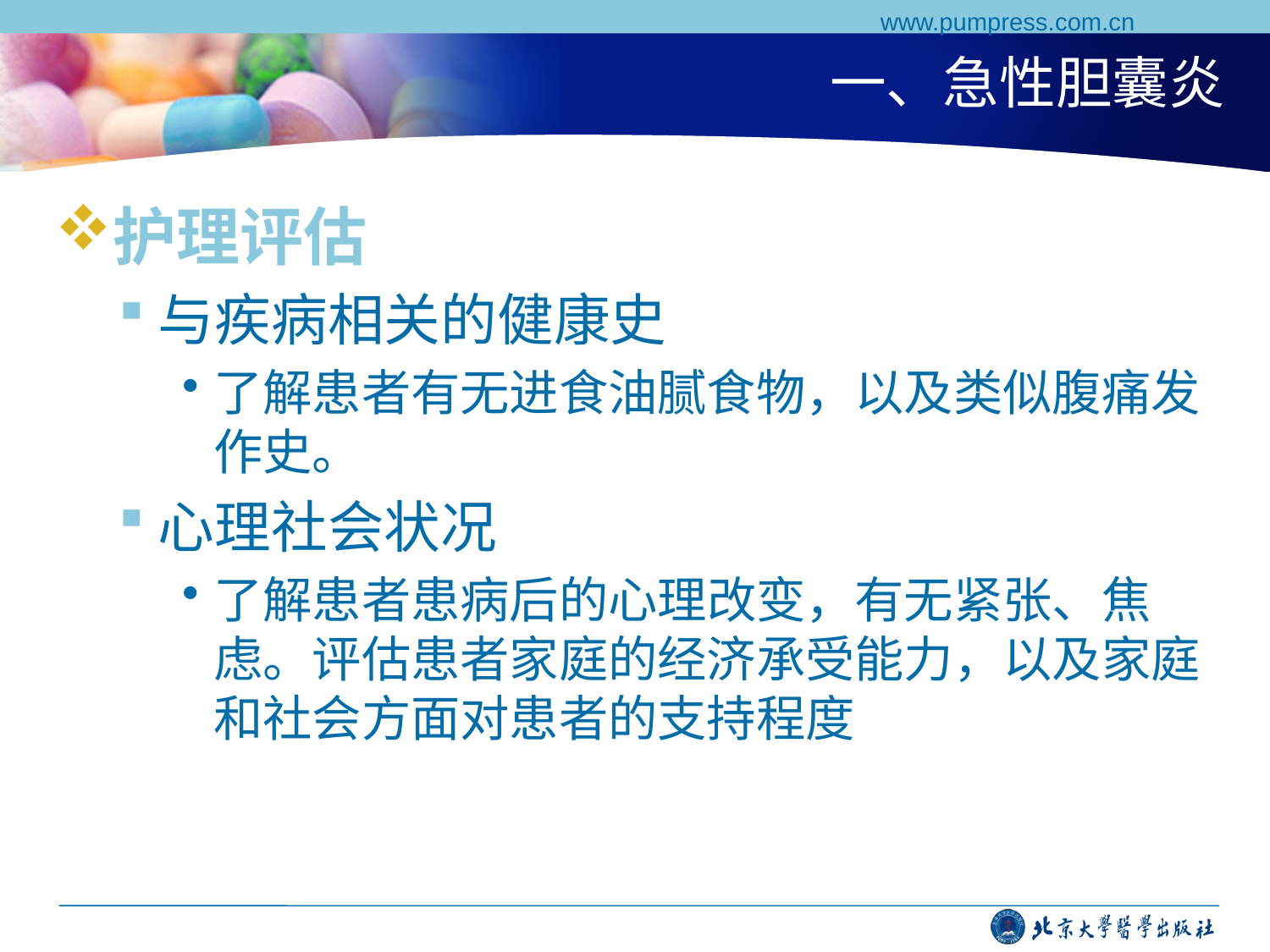

www.pumpress.com.cn
# 一、急性胆囊炎
护理评估
与疾病相关的健康史
了解患者有无进食油腻食物，以及类似腹痛发作史。
心理社会状况
了解患者患病后的心理改变，有无紧张、焦虑。评估患者家庭的经济承受能力，以及家庭和社会方面对患者的支持程度